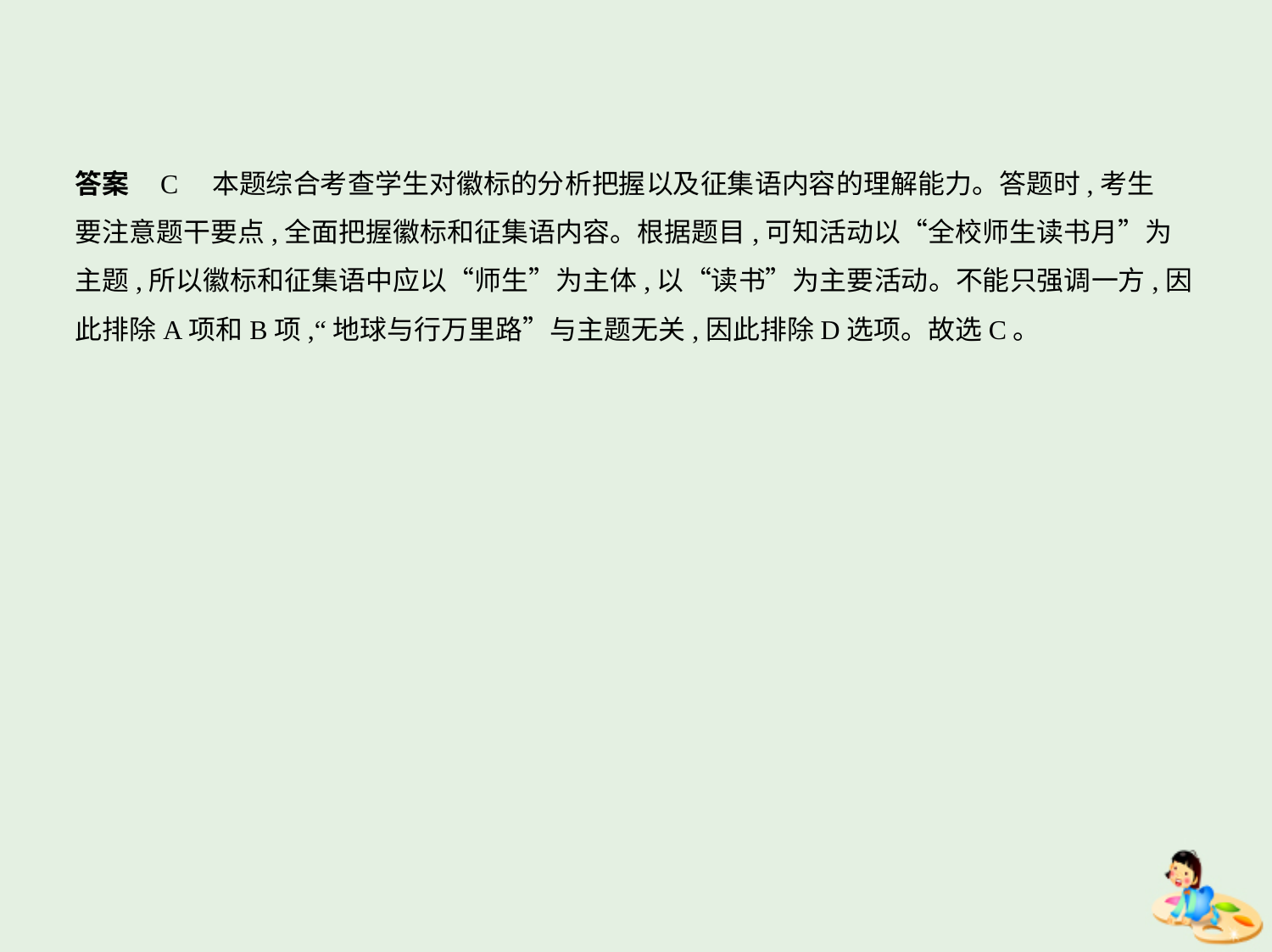

答案    C　本题综合考查学生对徽标的分析把握以及征集语内容的理解能力。答题时,考生
要注意题干要点,全面把握徽标和征集语内容。根据题目,可知活动以“全校师生读书月”为
主题,所以徽标和征集语中应以“师生”为主体,以“读书”为主要活动。不能只强调一方,因
此排除A项和B项,“地球与行万里路”与主题无关,因此排除D选项。故选C。